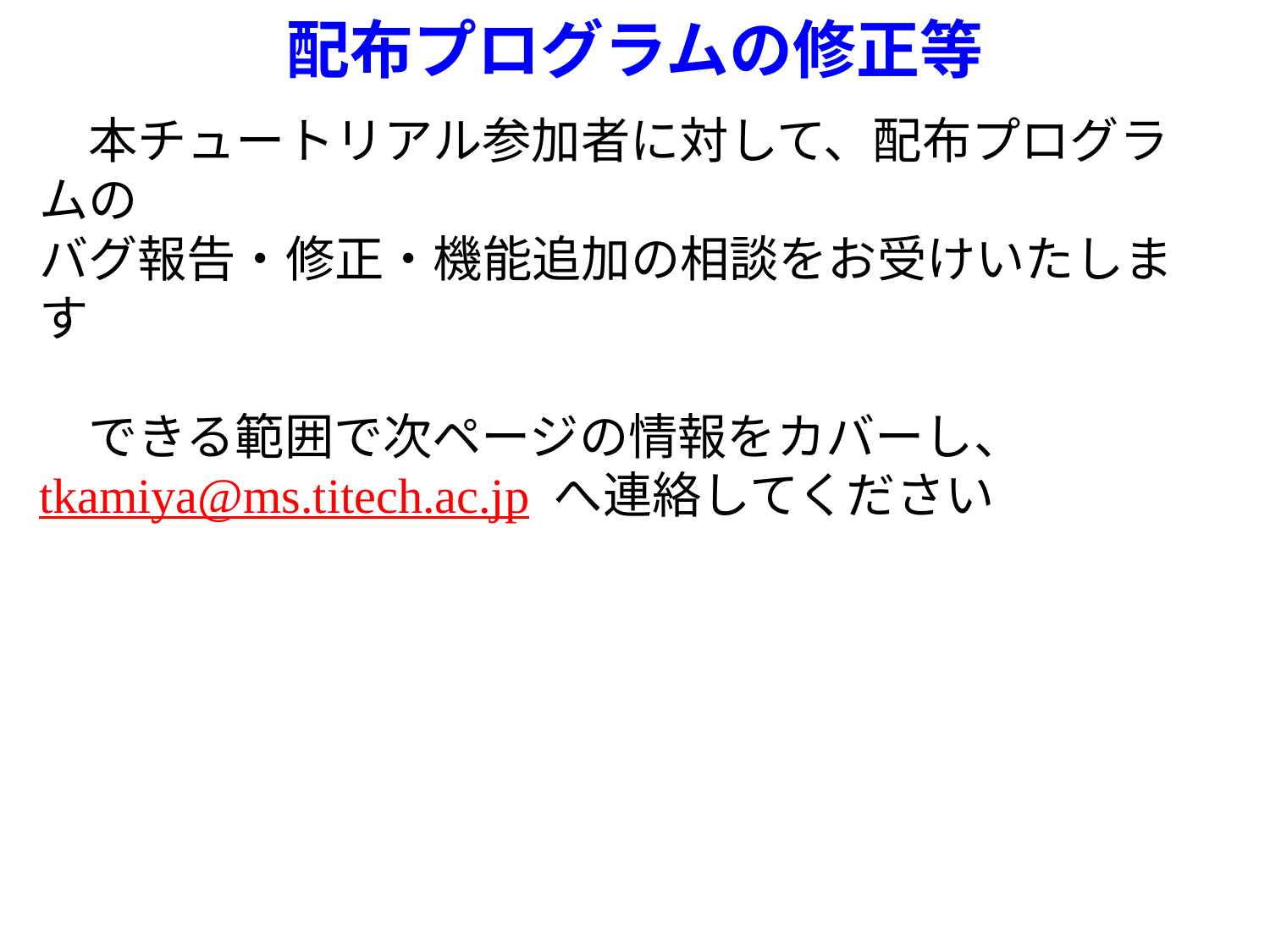

# 配布プログラムの修正等
　本チュートリアル参加者に対して、配布プログラムの
バグ報告・修正・機能追加の相談をお受けいたします

　できる範囲で次ページの情報をカバーし、
tkamiya@ms.titech.ac.jp へ連絡してください